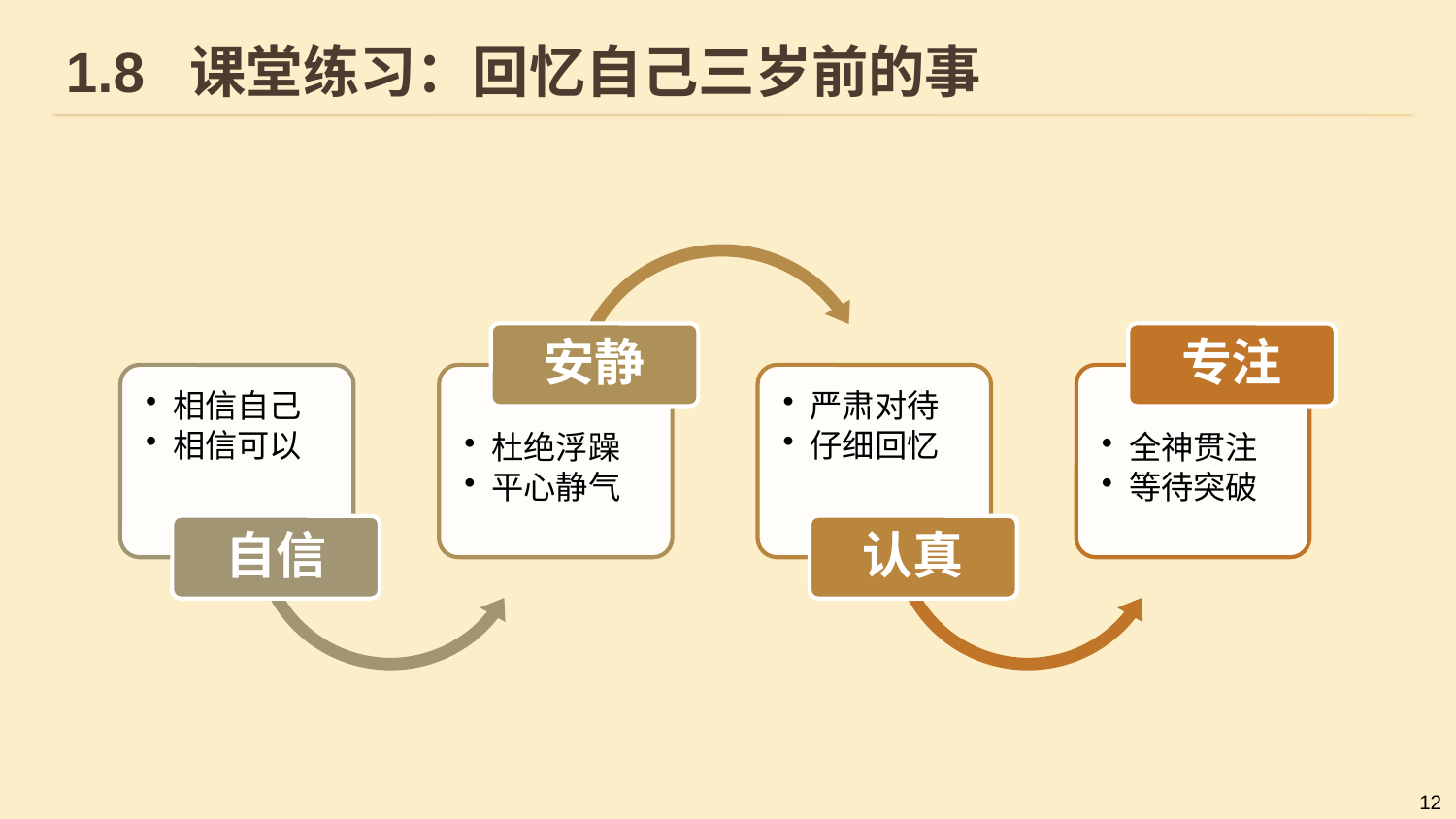

# 1.8  课堂练习：回忆自己三岁前的事
相信自己
相信可以
自信
杜绝浮躁
平心静气
安静
严肃对待
仔细回忆
认真
全神贯注
等待突破
专注
12